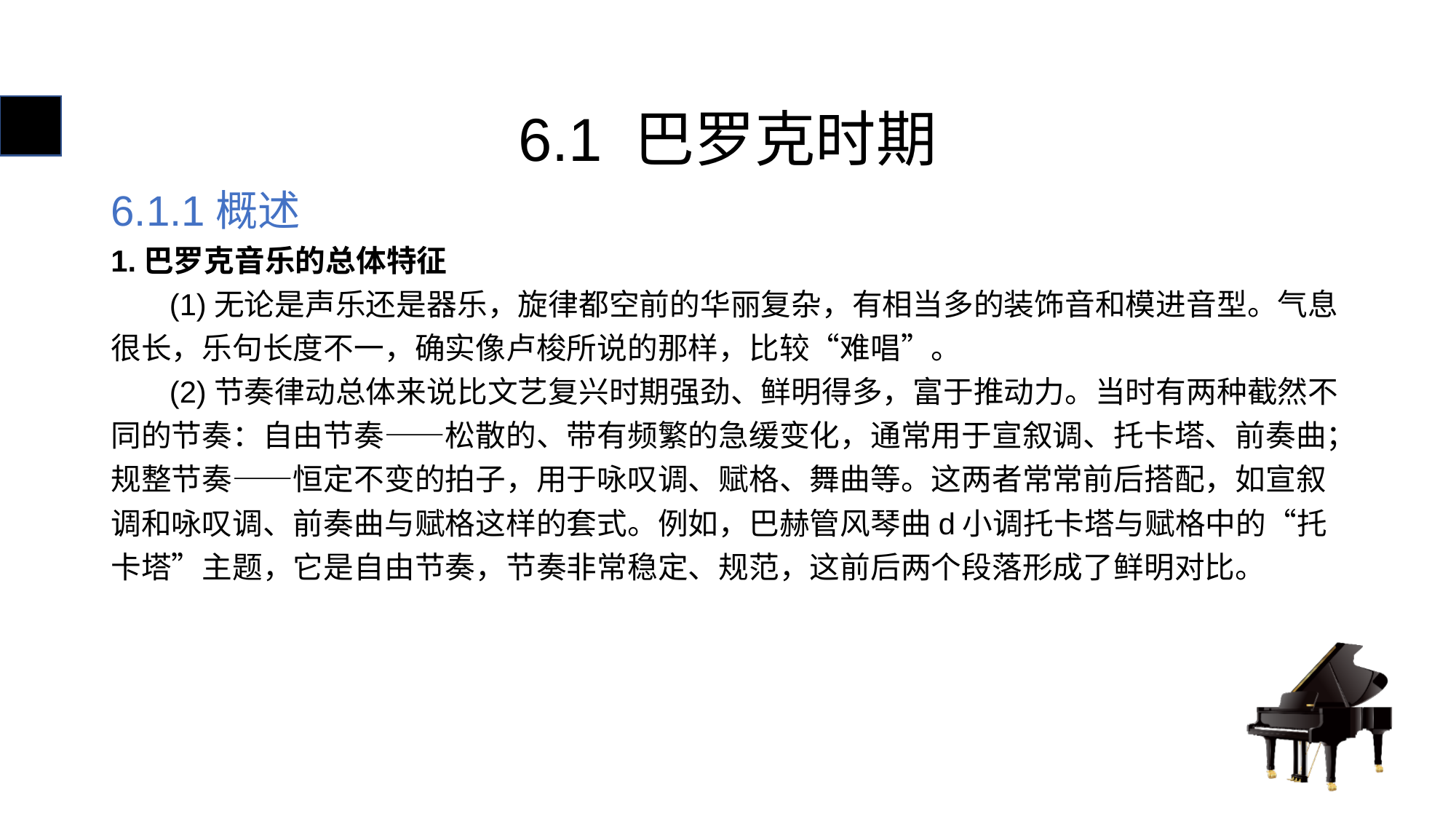

# 6.1 巴罗克时期
6.1.1概述
1.巴罗克音乐的总体特征
       (1)无论是声乐还是器乐，旋律都空前的华丽复杂，有相当多的装饰音和模进音型。气息很长，乐句长度不一，确实像卢梭所说的那样，比较“难唱”。
       (2)节奏律动总体来说比文艺复兴时期强劲、鲜明得多，富于推动力。当时有两种截然不同的节奏：自由节奏——松散的、带有频繁的急缓变化，通常用于宣叙调、托卡塔、前奏曲；规整节奏——恒定不变的拍子，用于咏叹调、赋格、舞曲等。这两者常常前后搭配，如宣叙调和咏叹调、前奏曲与赋格这样的套式。例如，巴赫管风琴曲d小调托卡塔与赋格中的“托卡塔”主题，它是自由节奏，节奏非常稳定、规范，这前后两个段落形成了鲜明对比。